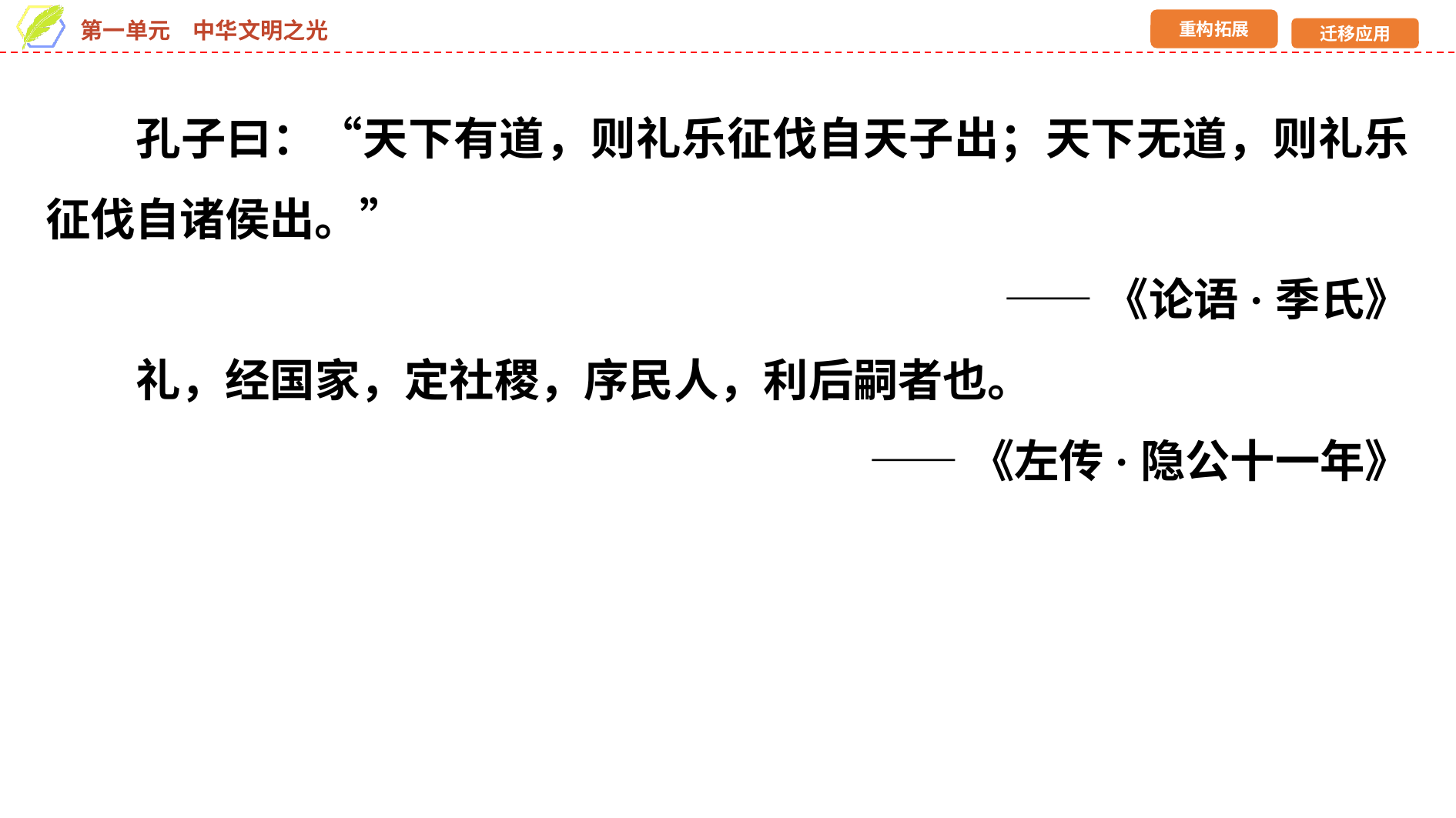

孔子曰：“天下有道，则礼乐征伐自天子出；天下无道，则礼乐征伐自诸侯出。”
——《论语·季氏》
礼，经国家，定社稷，序民人，利后嗣者也。
——《左传·隐公十一年》